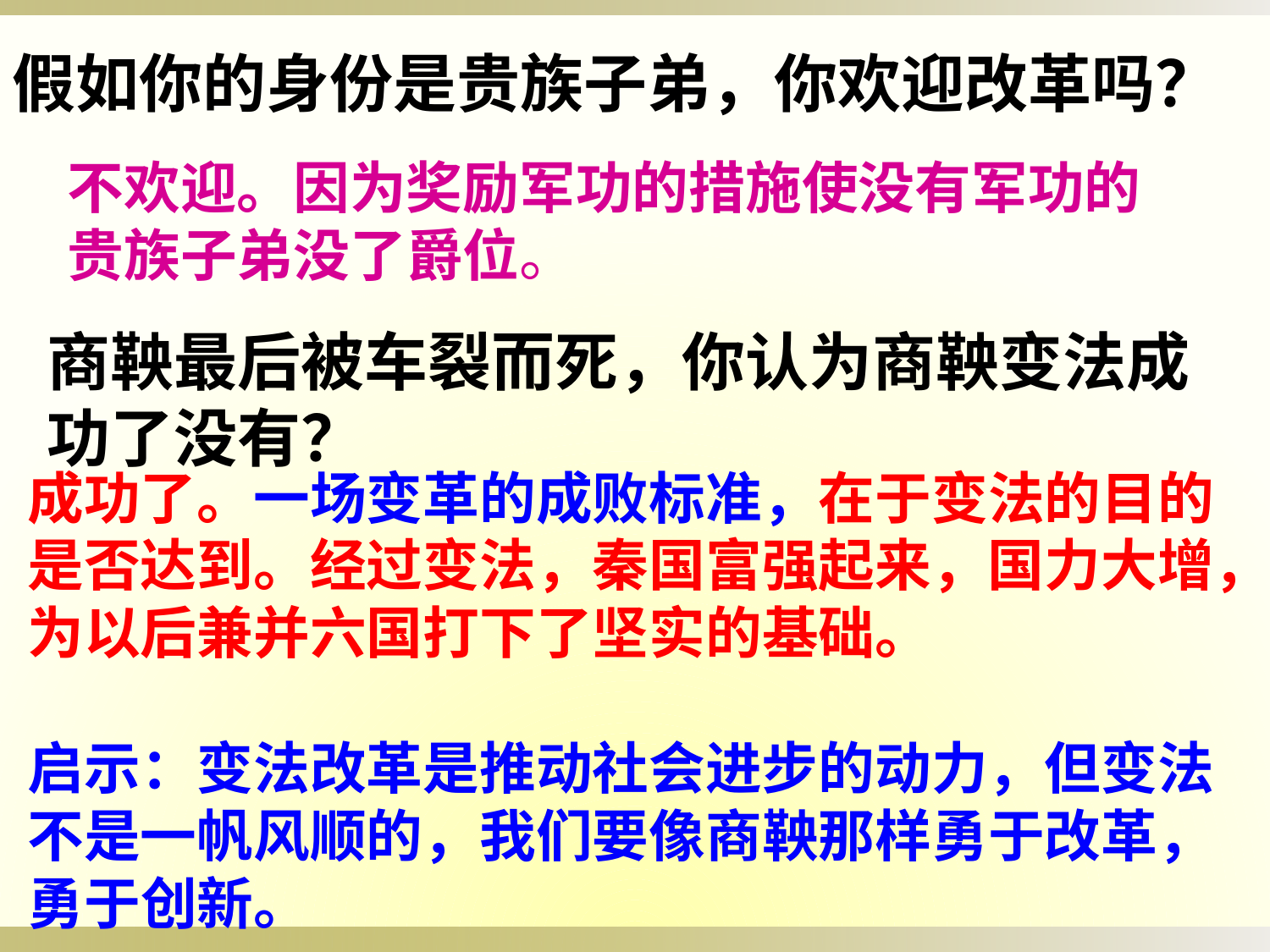

假如你的身份是贵族子弟，你欢迎改革吗？
不欢迎。因为奖励军功的措施使没有军功的贵族子弟没了爵位。

商鞅最后被车裂而死，你认为商鞅变法成功了没有？
成功了。一场变革的成败标准，在于变法的目的是否达到。经过变法，秦国富强起来，国力大增，为以后兼并六国打下了坚实的基础。

启示：变法改革是推动社会进步的动力，但变法不是一帆风顺的，我们要像商鞅那样勇于改革，勇于创新。